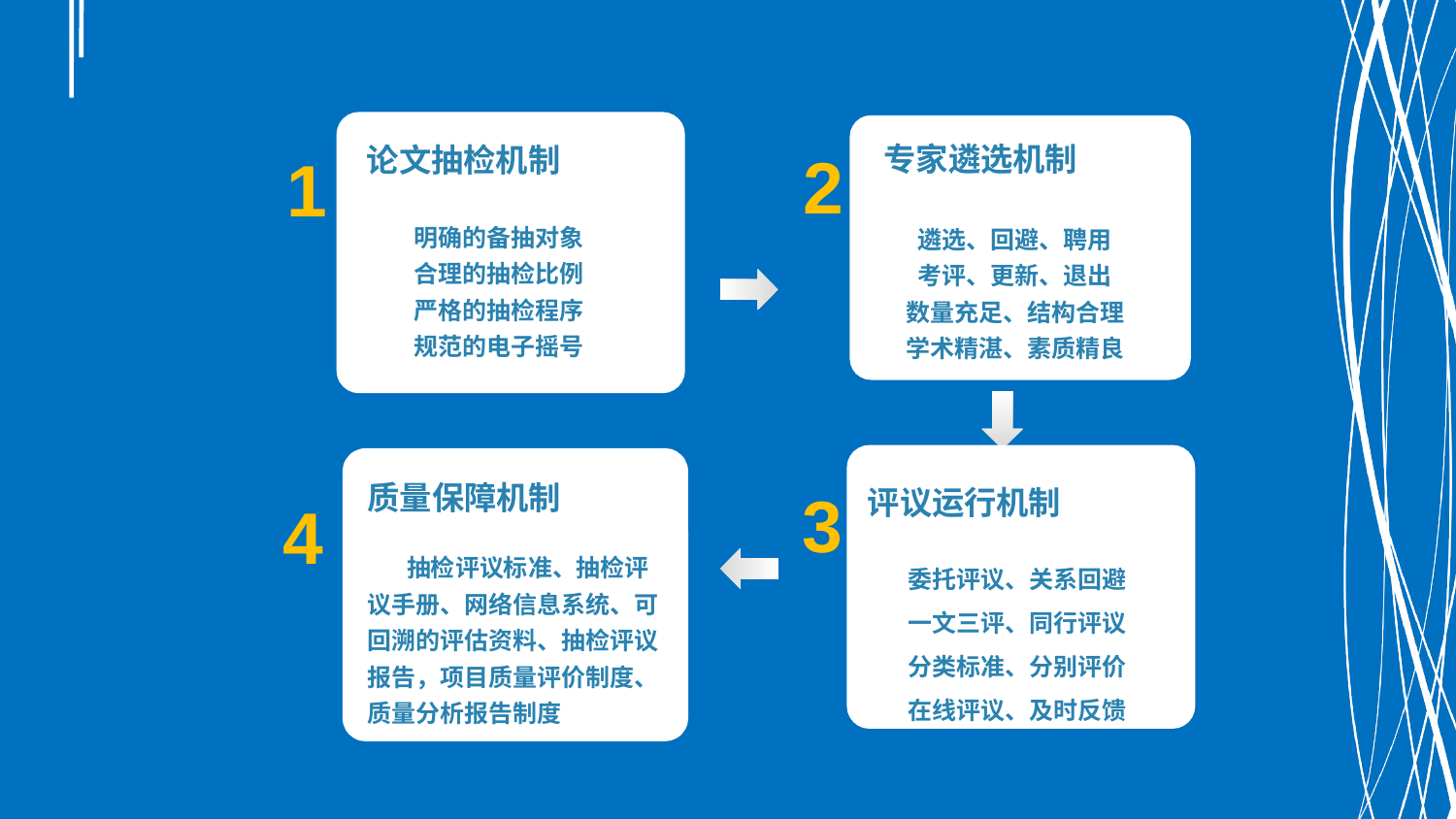

论文抽检机制

明确的备抽对象
合理的抽检比例
严格的抽检程序
规范的电子摇号

1
2

专家遴选机制

遴选、回避、聘用
考评、更新、退出
数量充足、结构合理
学术精湛、素质精良

评议运行机制

委托评议、关系回避
一文三评、同行评议
分类标准、分别评价
在线评议、及时反馈

3

质量保障机制

      抽检评议标准、抽检评议手册、网络信息系统、可回溯的评估资料、抽检评议报告，项目质量评价制度、质量分析报告制度

4